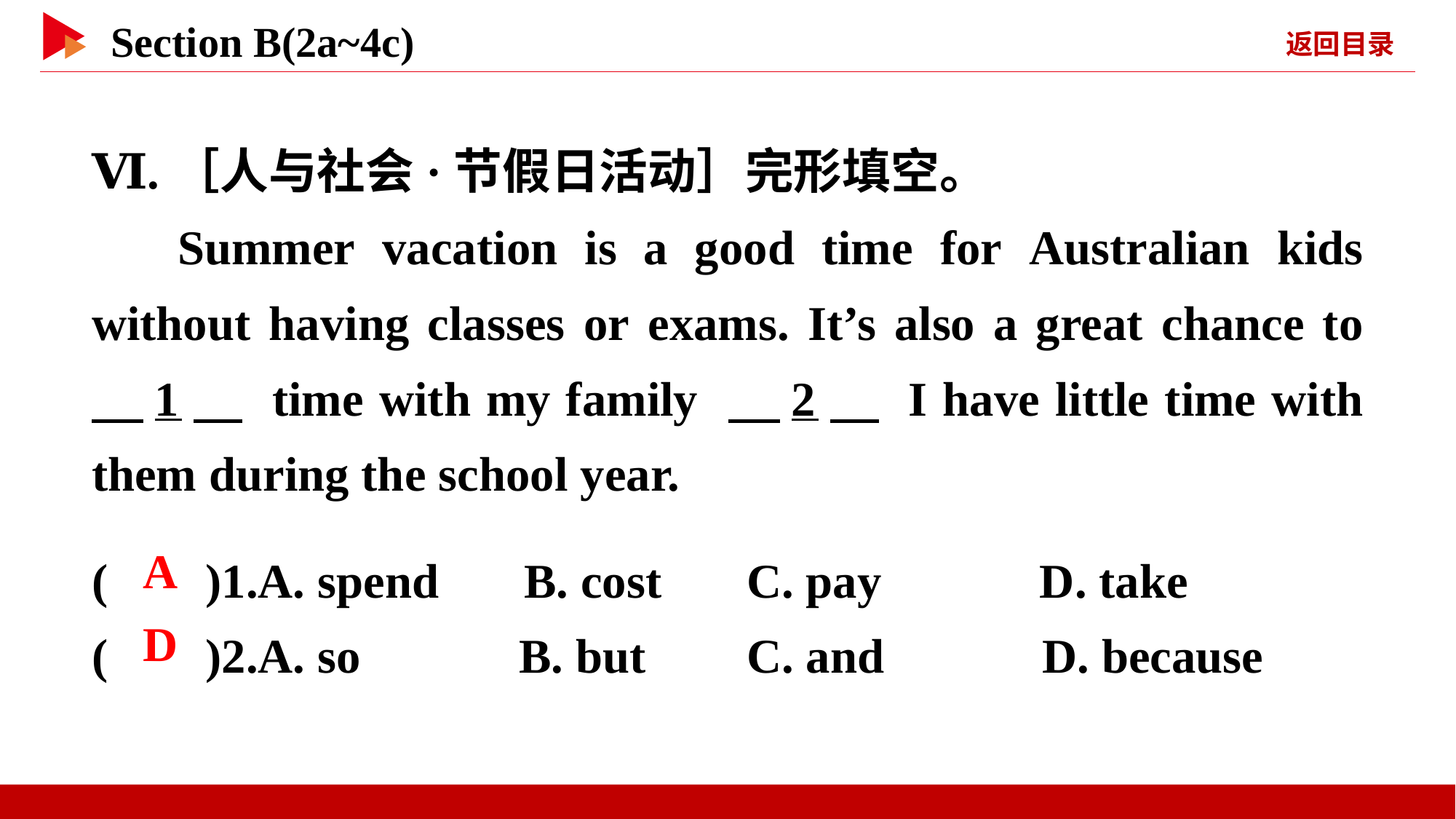

Ⅵ.［人与社会·节假日活动］完形填空。
Summer vacation is a good time for Australian kids without having classes or exams. It’s also a great chance to 　1　 time with my family 　2　 I have little time with them during the school year.
(        )1.A. spend       B. cost	C. pay             D. take
(        )2.A. so             B. but	C. and             D. because
   A
   D